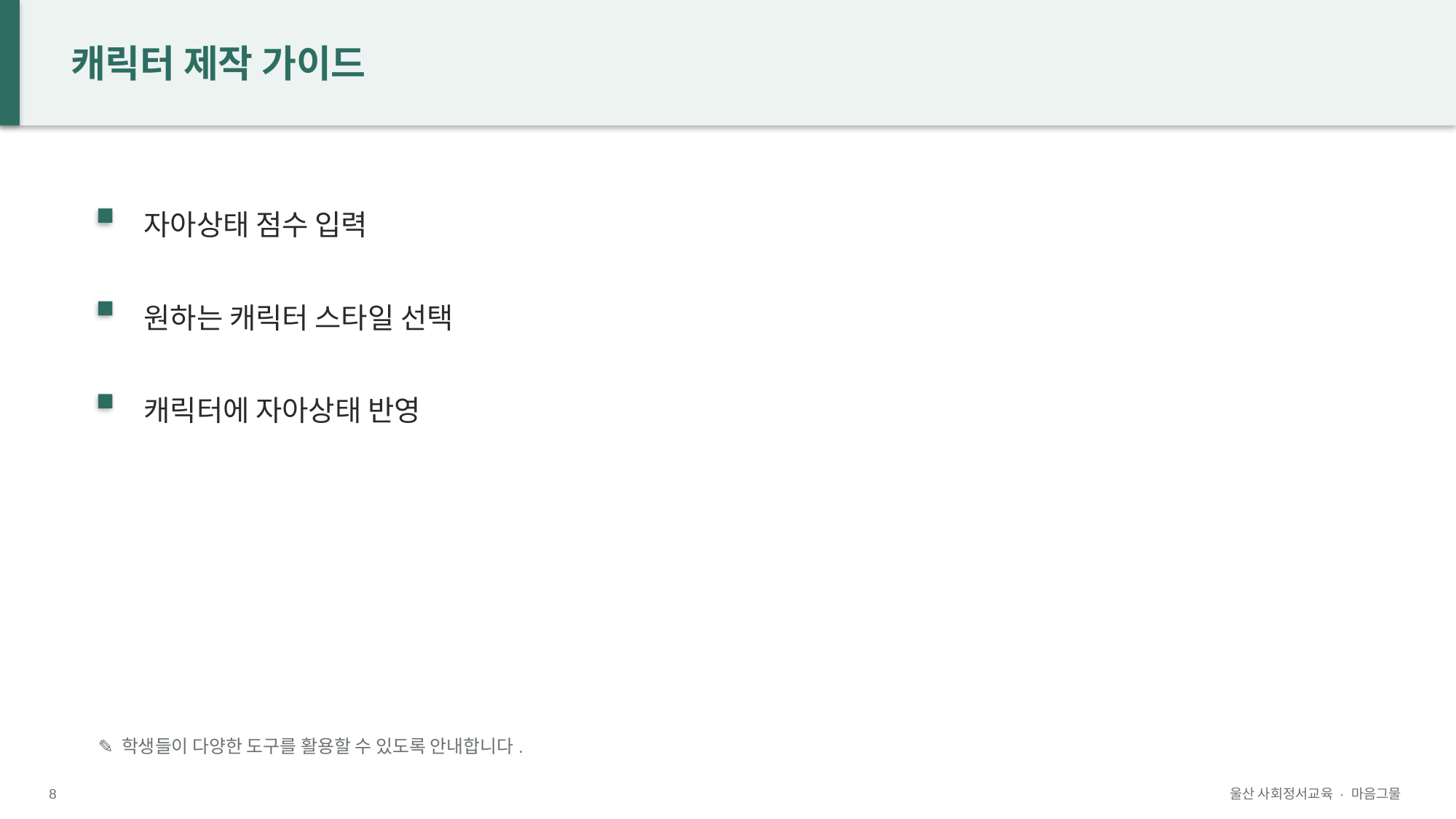

캐릭터 제작 가이드
자아상태 점수 입력

원하는 캐릭터 스타일 선택

캐릭터에 자아상태 반영

✎ 학생들이 다양한 도구를 활용할 수 있도록 안내합니다.
8
울산 사회정서교육 · 마음그물